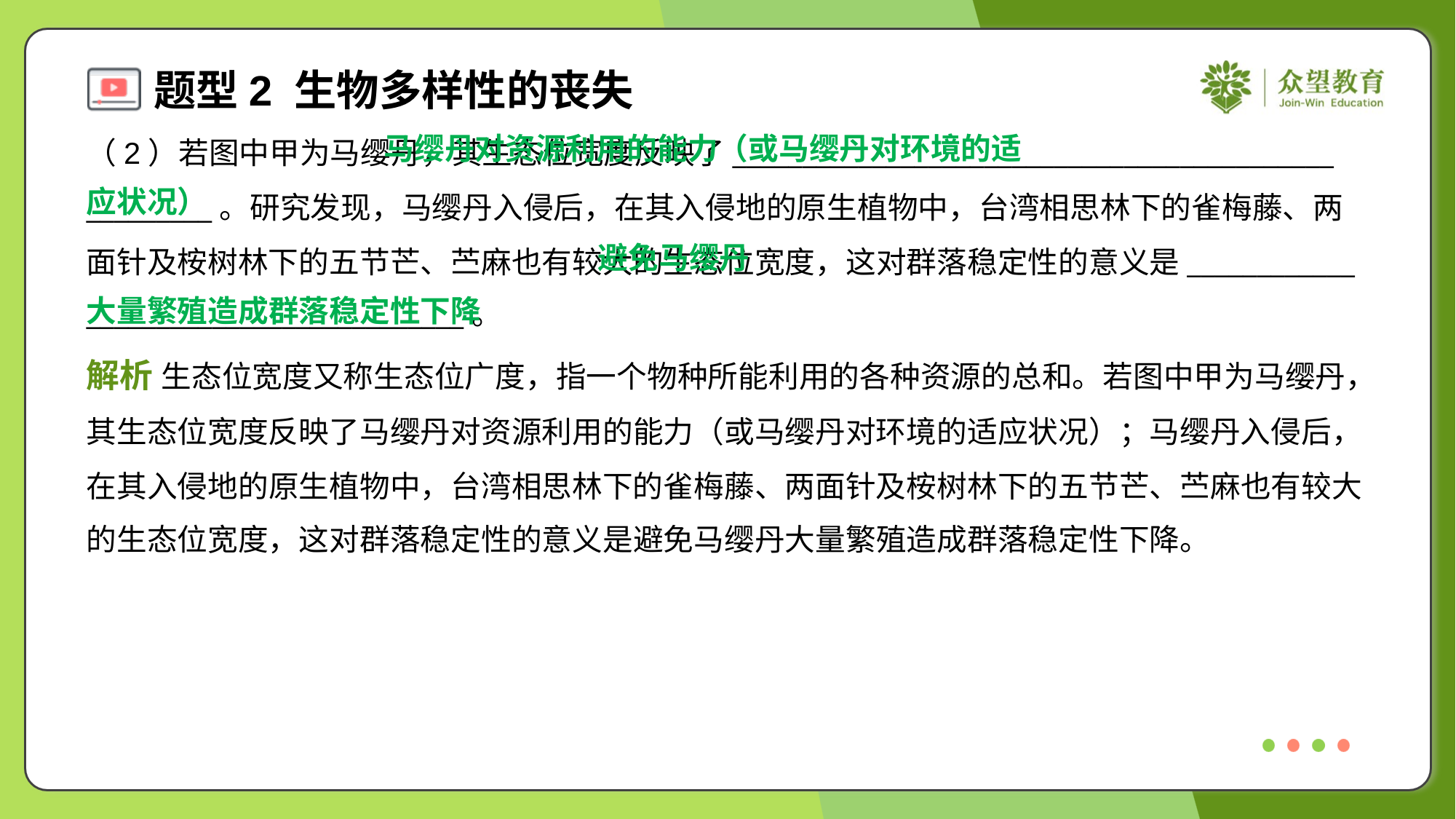

马缨丹对资源利用的能力（或马缨丹对环境的适
应状况）
（2）若图中甲为马缨丹，其生态位宽度反映了___________________________________________
_________。研究发现，马缨丹入侵后，在其入侵地的原生植物中，台湾相思林下的雀梅藤、两
面针及桉树林下的五节芒、苎麻也有较大的生态位宽度，这对群落稳定性的意义是____________
___________________________。
                                                                         避免马缨丹
大量繁殖造成群落稳定性下降
解析 生态位宽度又称生态位广度，指一个物种所能利用的各种资源的总和。若图中甲为马缨丹，
其生态位宽度反映了马缨丹对资源利用的能力（或马缨丹对环境的适应状况）；马缨丹入侵后，
在其入侵地的原生植物中，台湾相思林下的雀梅藤、两面针及桉树林下的五节芒、苎麻也有较大
的生态位宽度，这对群落稳定性的意义是避免马缨丹大量繁殖造成群落稳定性下降。